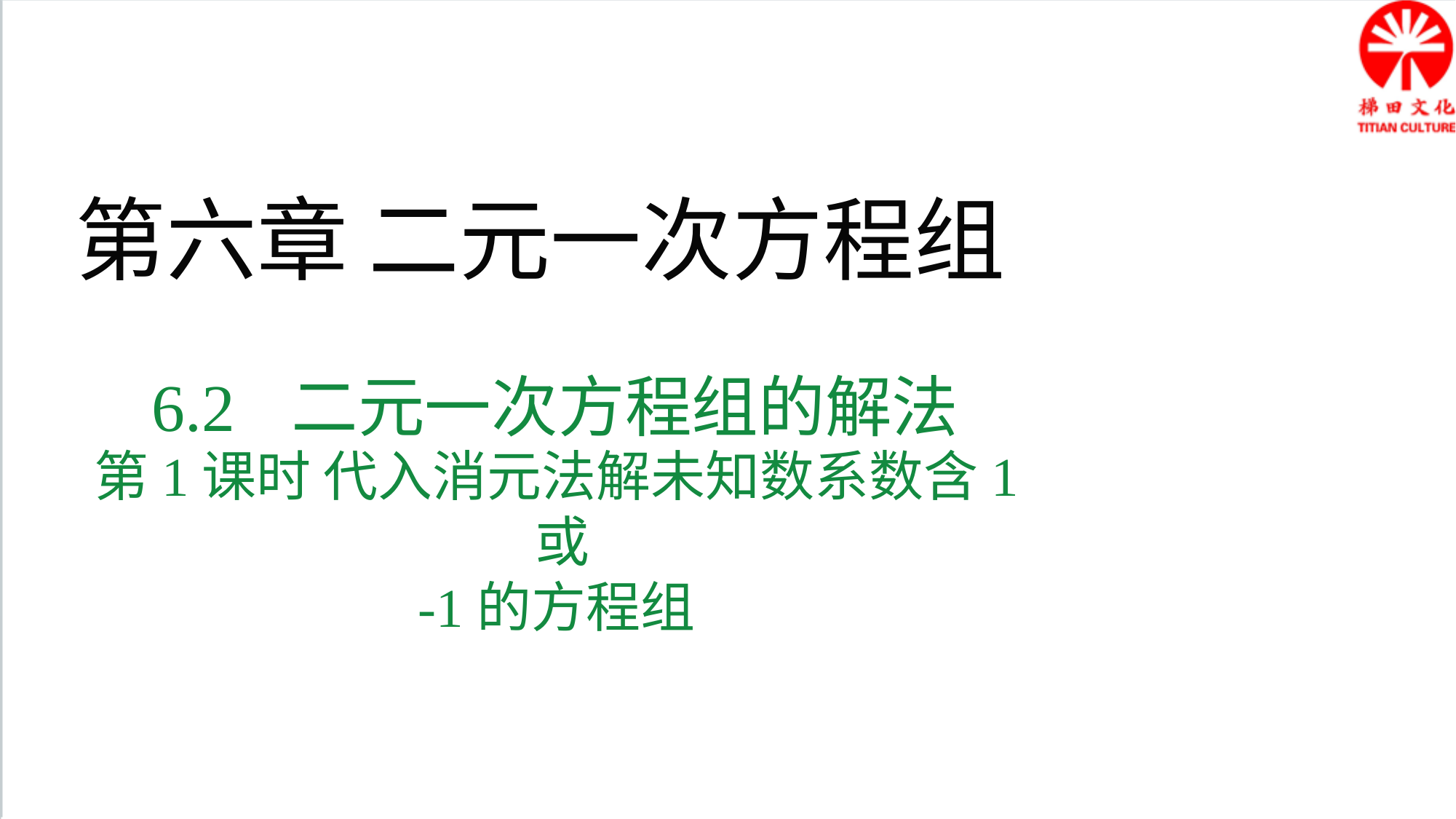

第六章 二元一次方程组
6.2 二元一次方程组的解法
第1课时 代入消元法解未知数系数含1或
-1的方程组